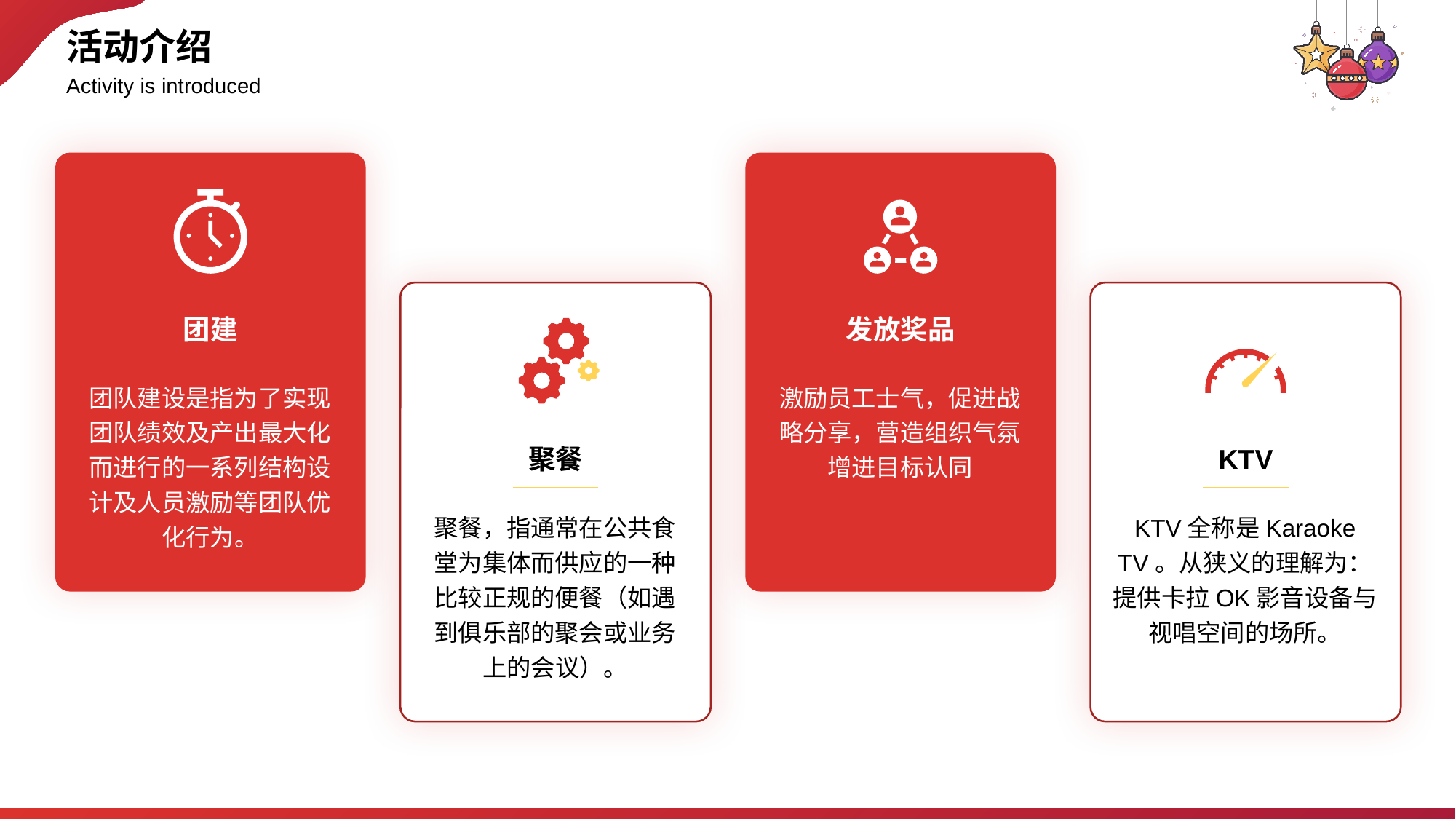

活动介绍
Activity is introduced

团建
发放奖品

团队建设是指为了实现团队绩效及产出最大化而进行的一系列结构设计及人员激励等团队优化行为。
激励员工士气，促进战略分享，营造组织气氛增进目标认同
聚餐
KTV
聚餐，指通常在公共食堂为集体而供应的一种比较正规的便餐（如遇到俱乐部的聚会或业务上的会议）。
KTV全称是Karaoke TV。从狭义的理解为：提供卡拉OK影音设备与视唱空间的场所。